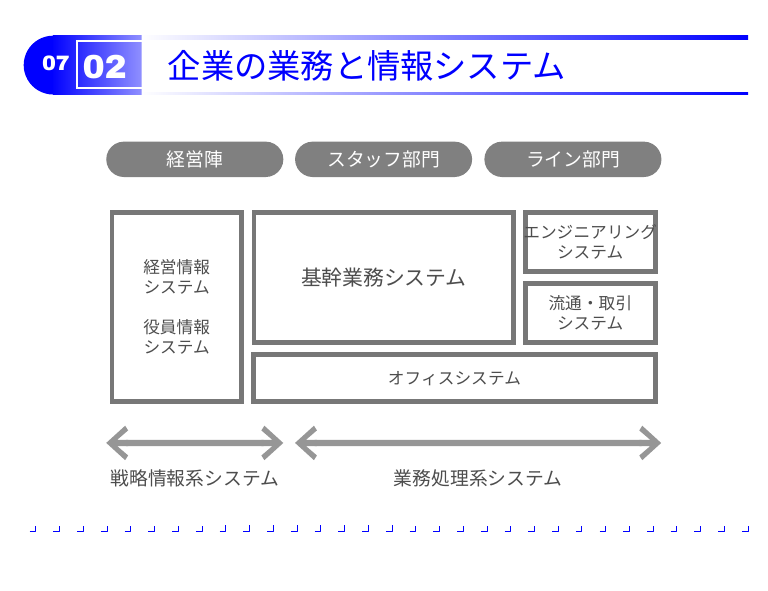

# 02   企業の業務と情報システム
経営陣
スタッフ部門
ライン部門
経営情報
システム

役員情報
システム
基幹業務システム
エンジニアリング
システム

流通・取引
システム

オフィスシステム
戦略情報系システム
業務処理系システム